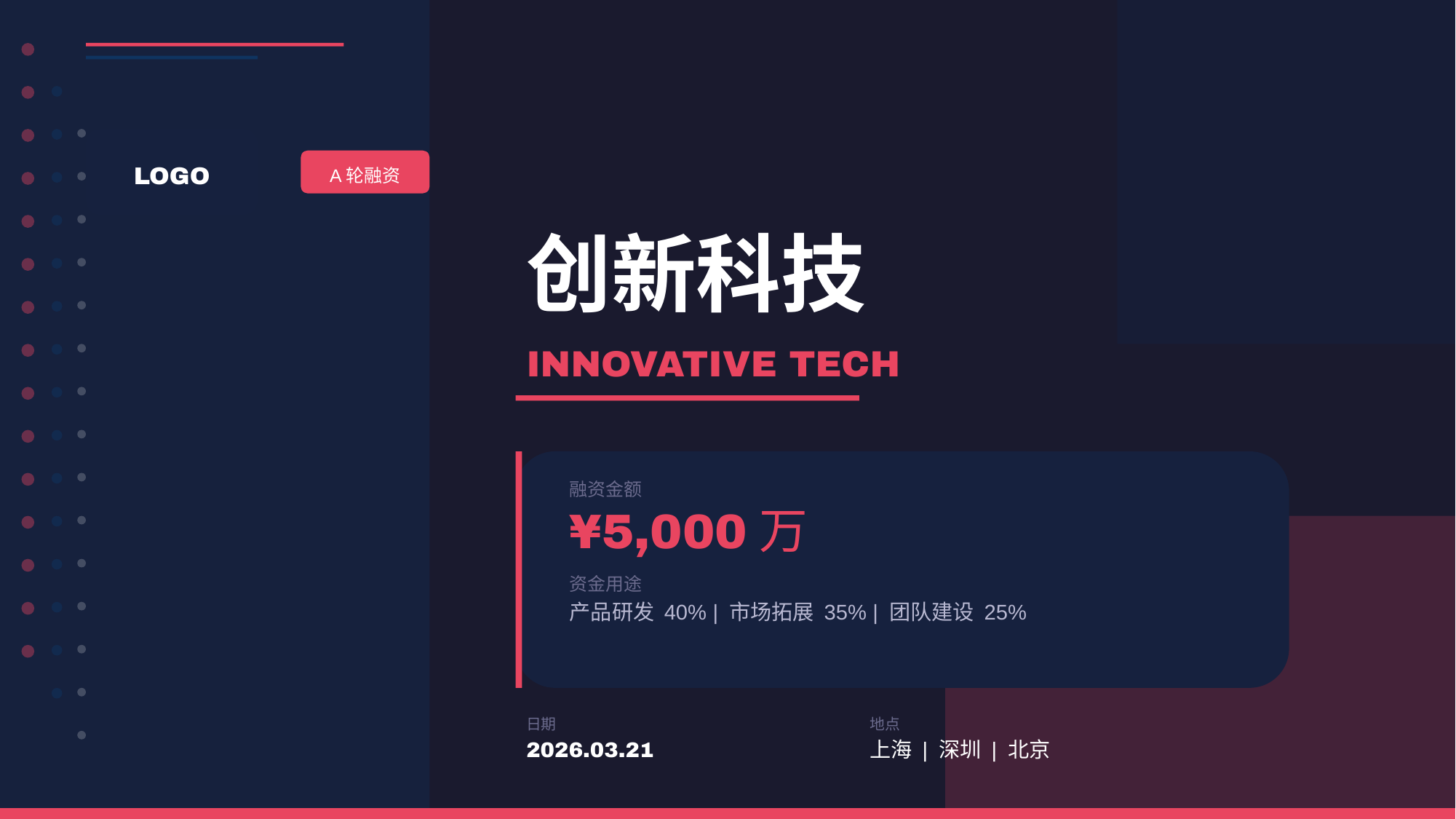

LOGO
A轮融资

创新科技

INNOVATIVE TECH

融资金额
¥5,000万

资金用途
产品研发 40% | 市场拓展 35% | 团队建设 25%

日期
地点

2026.03.21
上海 | 深圳 | 北京